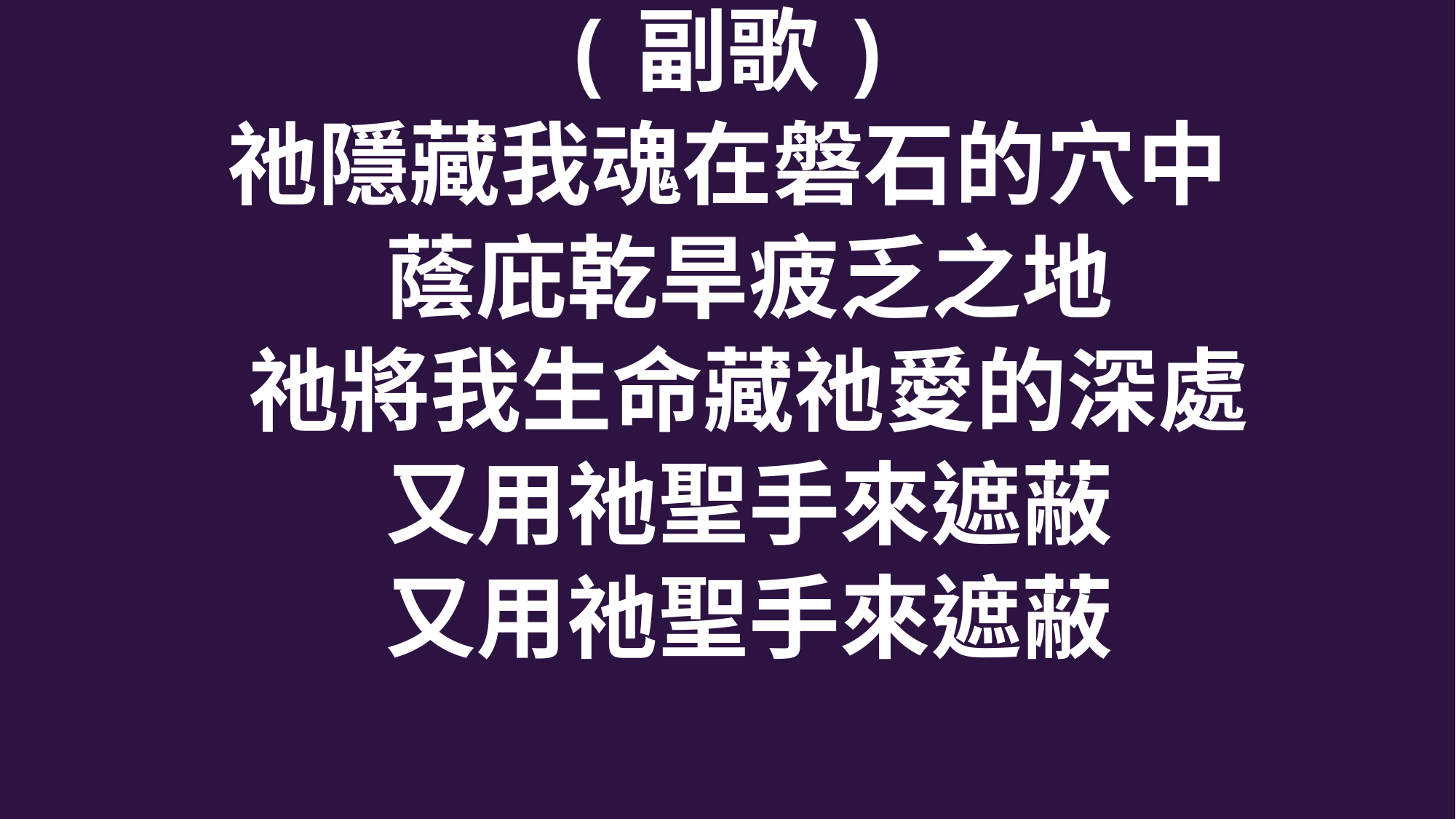

(副歌)
祂隱藏我魂在磐石的穴中
 蔭庇乾旱疲乏之地
 祂將我生命藏祂愛的深處
 又用祂聖手來遮蔽
 又用祂聖手來遮蔽